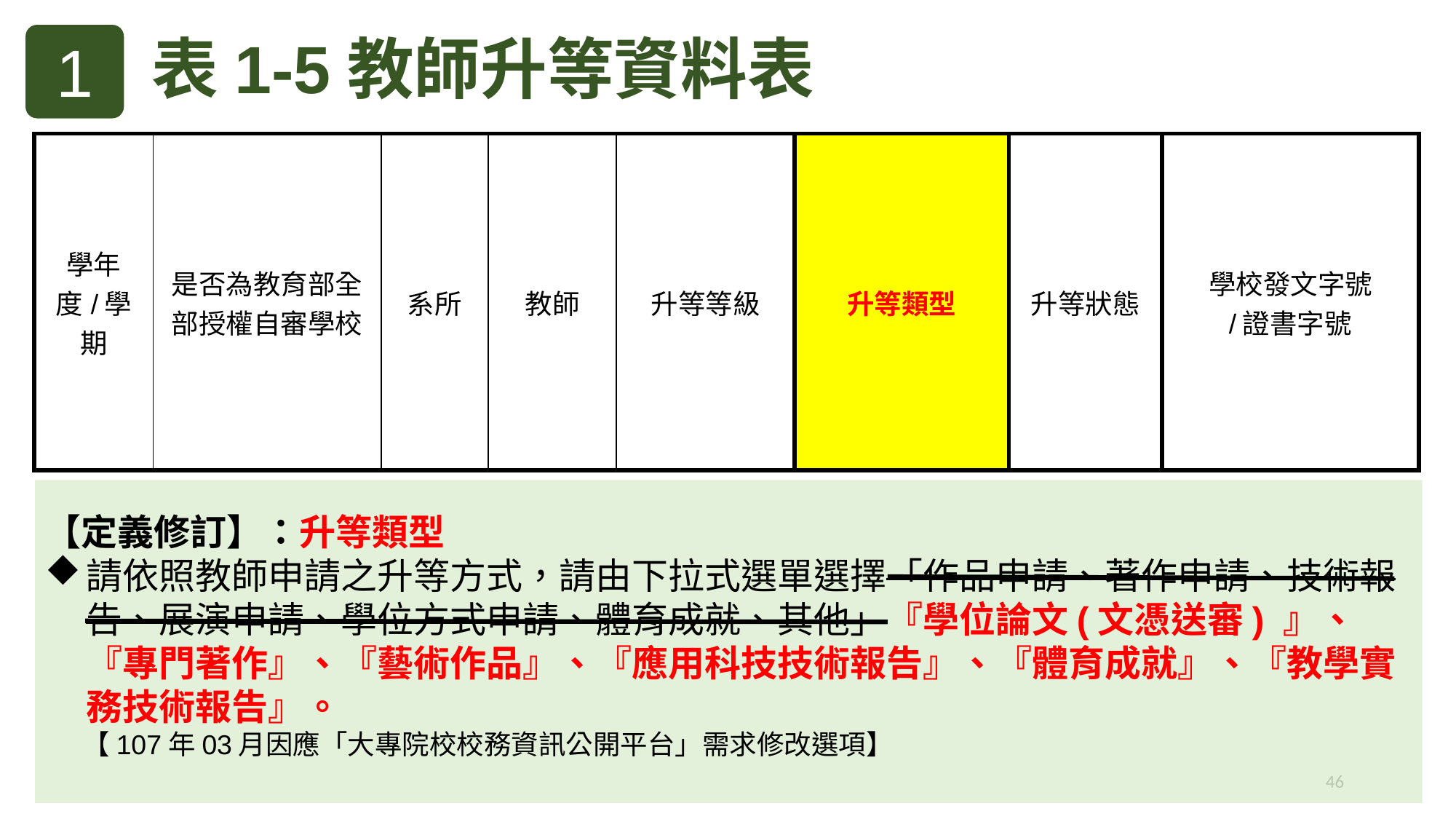

1

表1-5教師升等資料表
| 學年度/學期 | 是否為教育部全部授權自審學校 | 系所 | 教師 | 升等等級 | 升等類型 | 升等狀態 | 學校發文字號 /證書字號 |
| --- | --- | --- | --- | --- | --- | --- | --- |

【定義修訂】：升等類型
請依照教師申請之升等方式，請由下拉式選單選擇「作品申請、著作申請、技術報告、展演申請、學位方式申請、體育成就、其他」『學位論文(文憑送審) 』、『專門著作』、『藝術作品』、『應用科技技術報告』、『體育成就』、『教學實務技術報告』。
     【107年03月因應「大專院校校務資訊公開平台」需求修改選項】
46